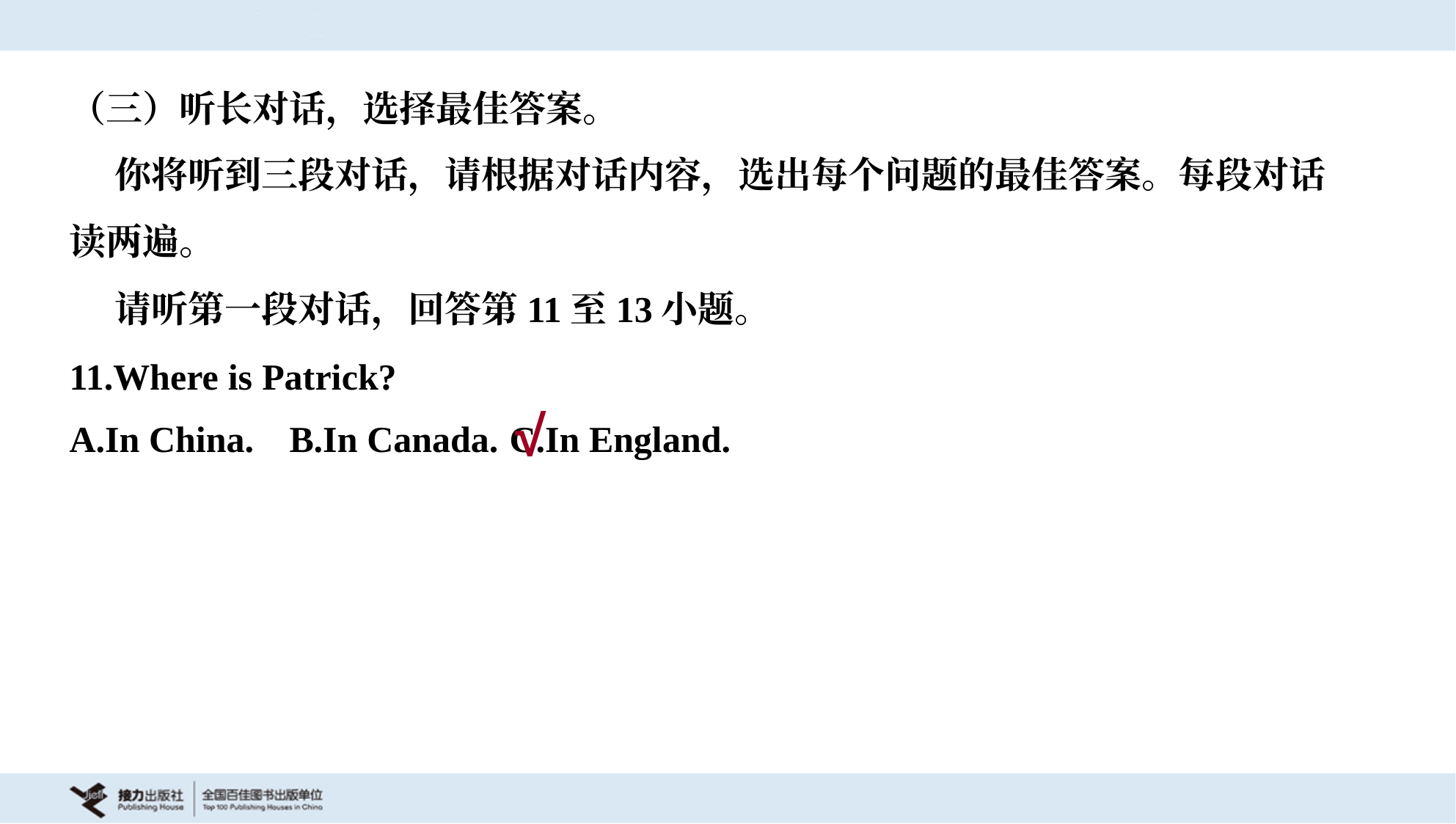

（三）听长对话，选择最佳答案。
    你将听到三段对话，请根据对话内容，选出每个问题的最佳答案。每段对话
读两遍。
    请听第一段对话，回答第11至13小题。
11.Where is Patrick?
A.In China.	B.In Canada.	C.In England.
√